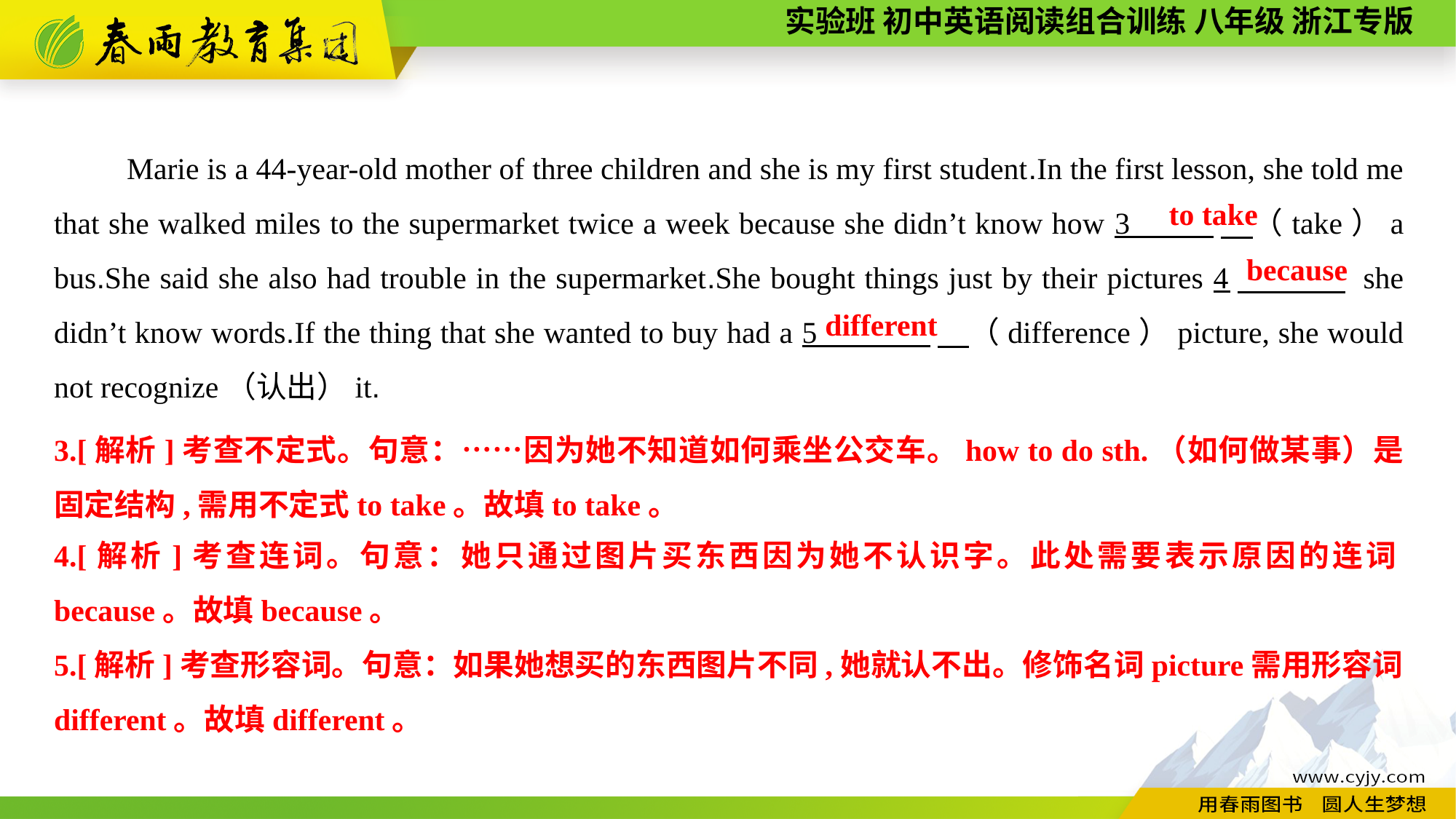

Marie is a 44-year-old mother of three children and she is my first student.In the first lesson, she told me that she walked miles to the supermarket twice a week because she didn’t know how 3         　（take）a bus.She said she also had trouble in the supermarket.She bought things just by their pictures 4　          she didn’t know words.If the thing that she wanted to buy had a 5             　（difference）picture, she would not recognize（认出）it.
to take
because
different
3.[解析]考查不定式。句意：……因为她不知道如何乘坐公交车。how to do sth.（如何做某事）是固定结构,需用不定式to take。故填to take。
4.[解析]考查连词。句意：她只通过图片买东西因为她不认识字。此处需要表示原因的连词because。故填because。
5.[解析]考查形容词。句意：如果她想买的东西图片不同,她就认不出。修饰名词picture需用形容词different。故填different。